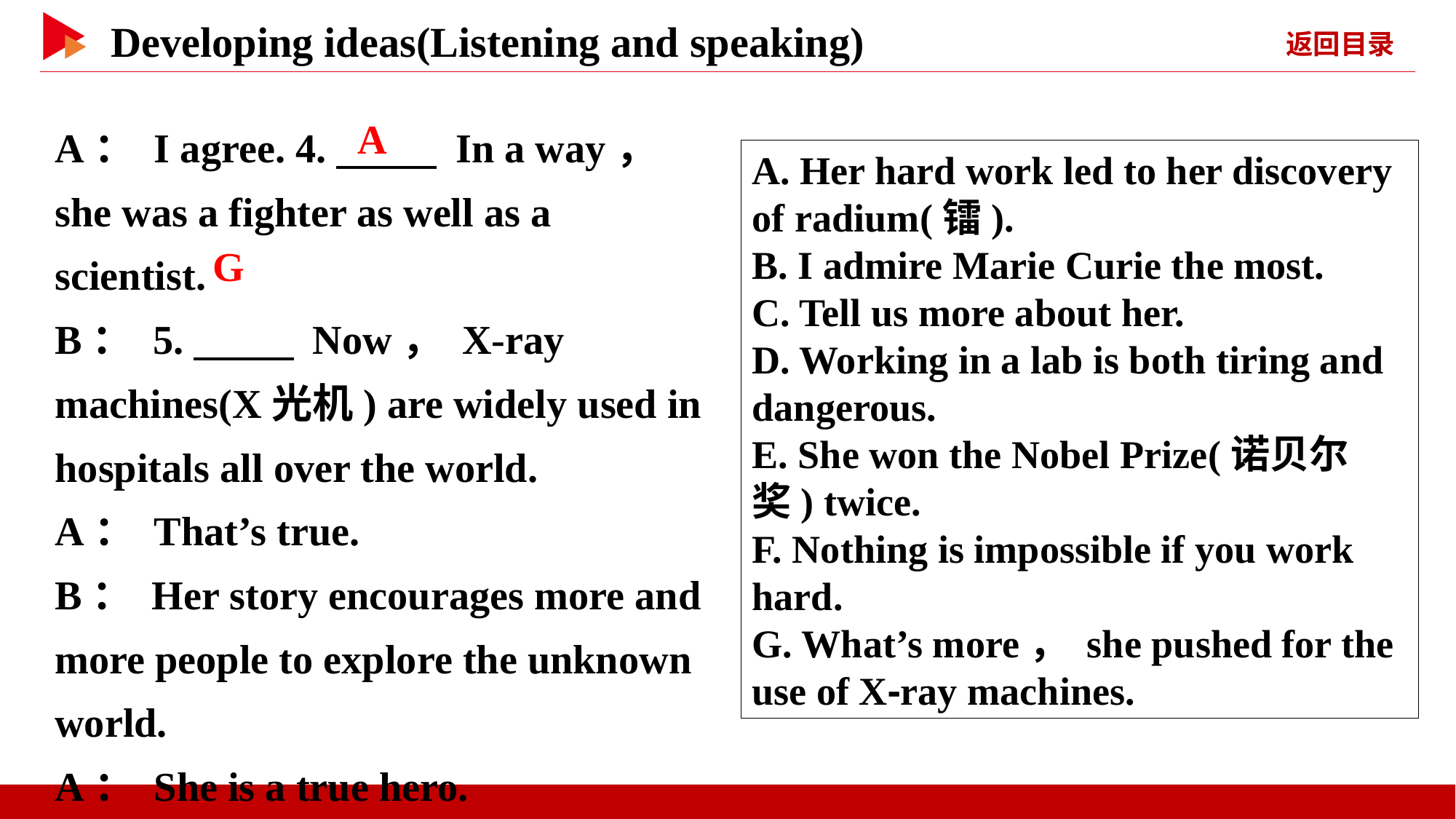

A： I agree. 4.　  　 In a way， she was a fighter as well as a scientist.
B： 5.　  　 Now， X-ray machines(X光机) are widely used in hospitals all over the world.
A： That’s true.
B： Her story encourages more and more people to explore the unknown world.
A： She is a true hero.
　A
A. Her hard work led to her discovery of radium(镭).
B. I admire Marie Curie the most.
C. Tell us more about her.
D. Working in a lab is both tiring and dangerous.
E. She won the Nobel Prize(诺贝尔奖) twice.
F. Nothing is impossible if you work hard.
G. What’s more， she pushed for the use of X⁃ray machines.
　G